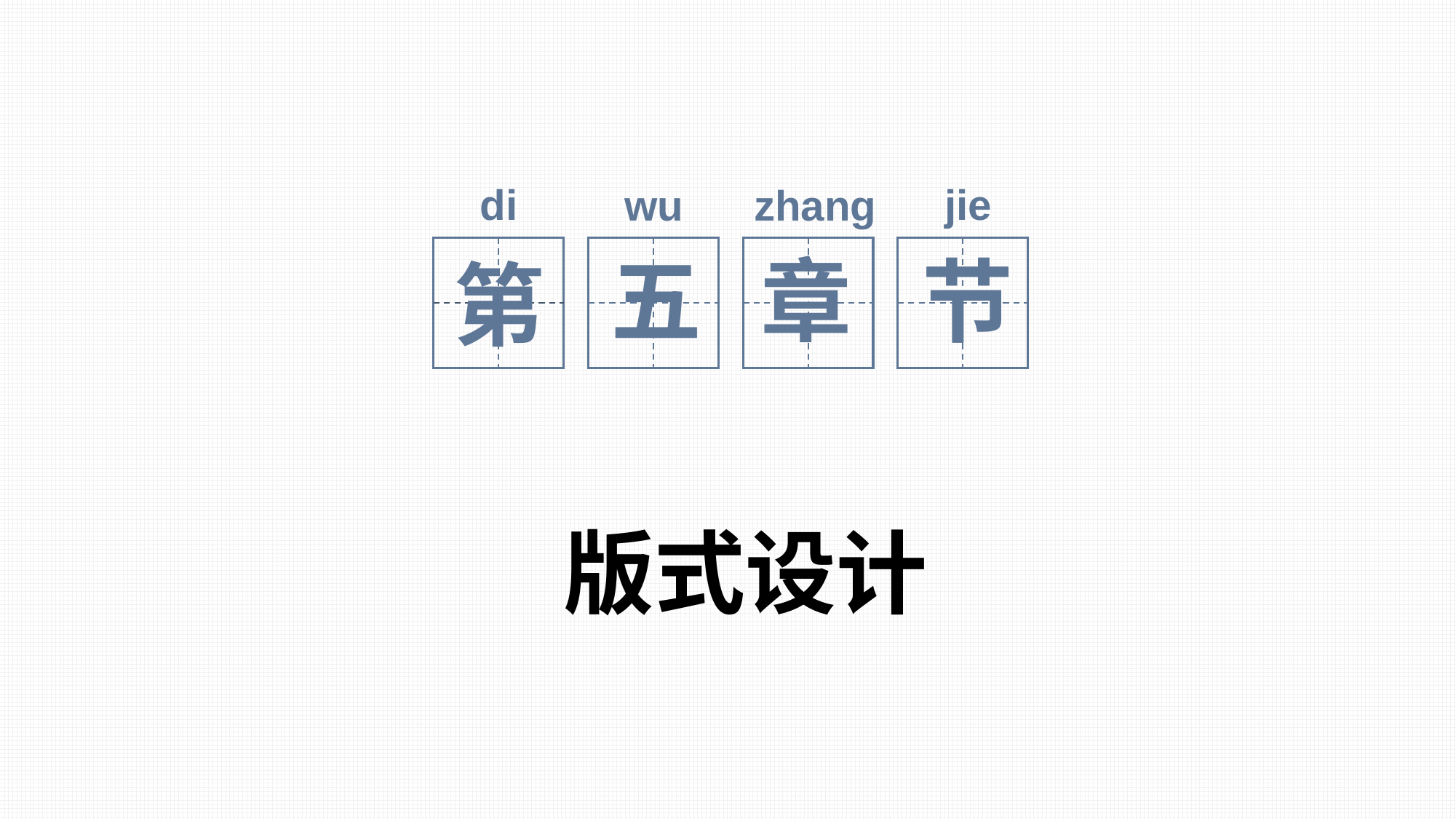

di
jie
wu
zhang
章

第

五

节
版式设计